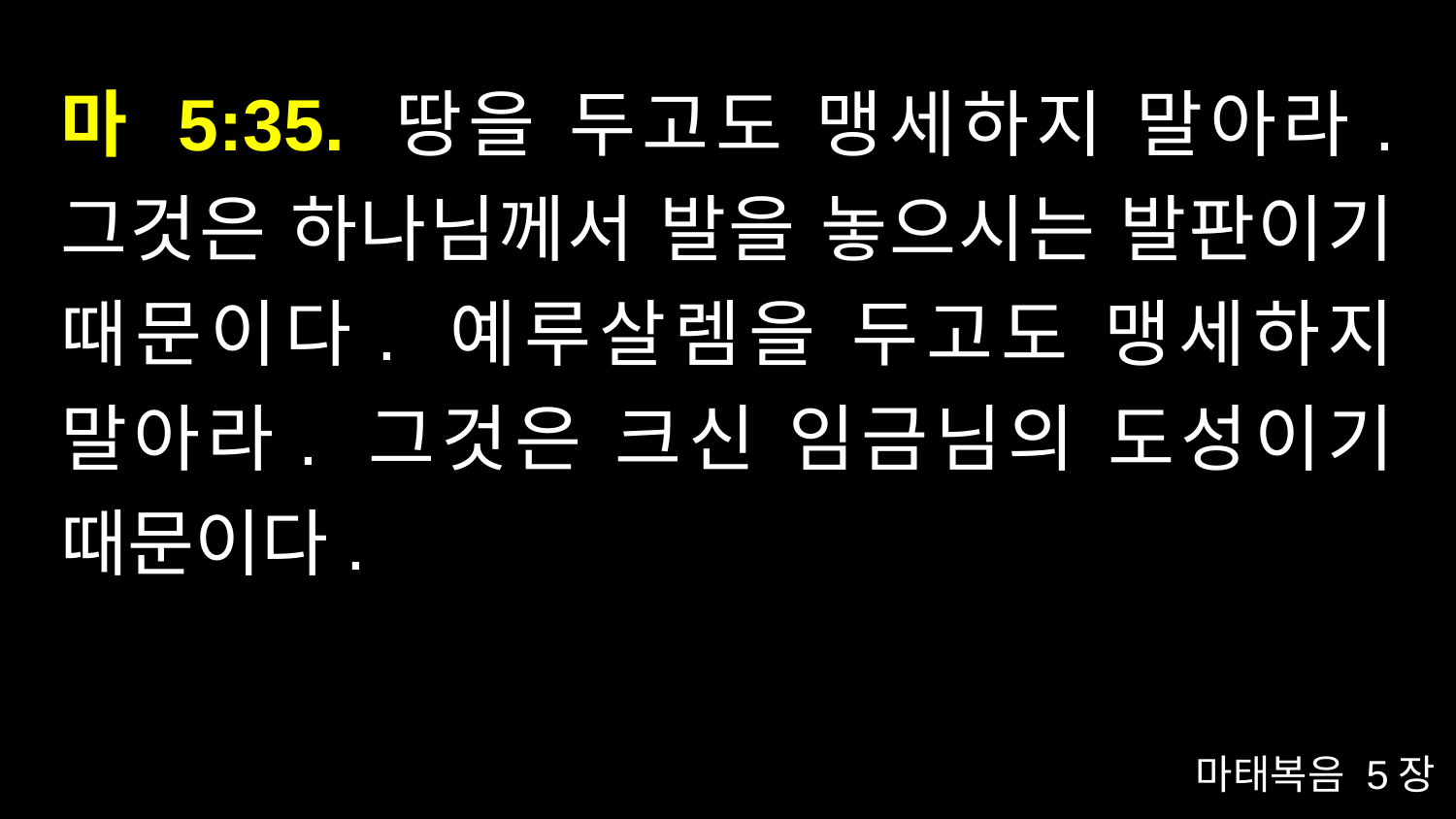

# 마 5:35. 땅을 두고도 맹세하지 말아라. 그것은 하나님께서 발을 놓으시는 발판이기 때문이다. 예루살렘을 두고도 맹세하지 말아라. 그것은 크신 임금님의 도성이기 때문이다.
마태복음 5장